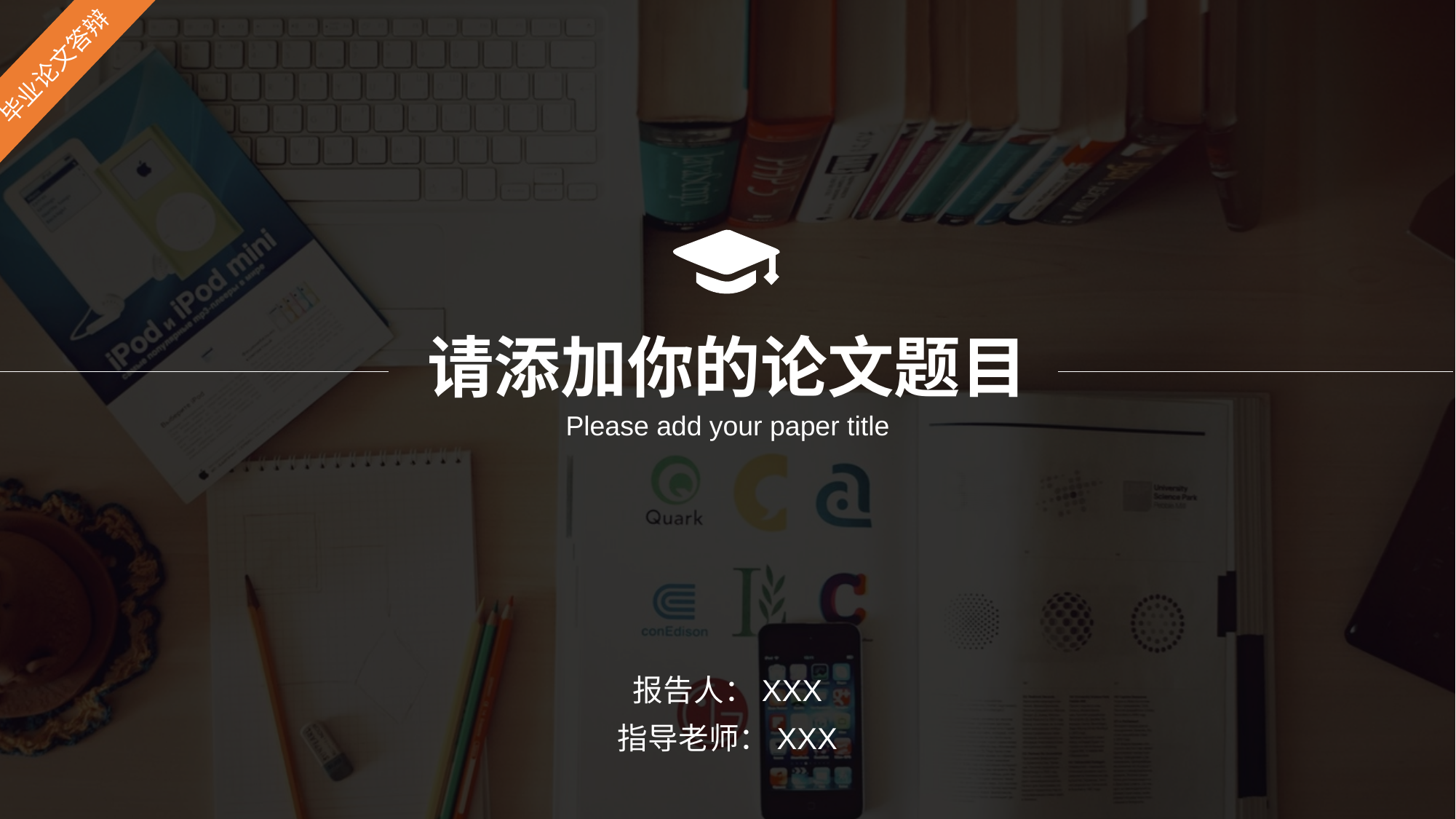

毕业论文答辩

请添加你的论文题目
Please add your paper title
报告人：XXX
指导老师：XXX